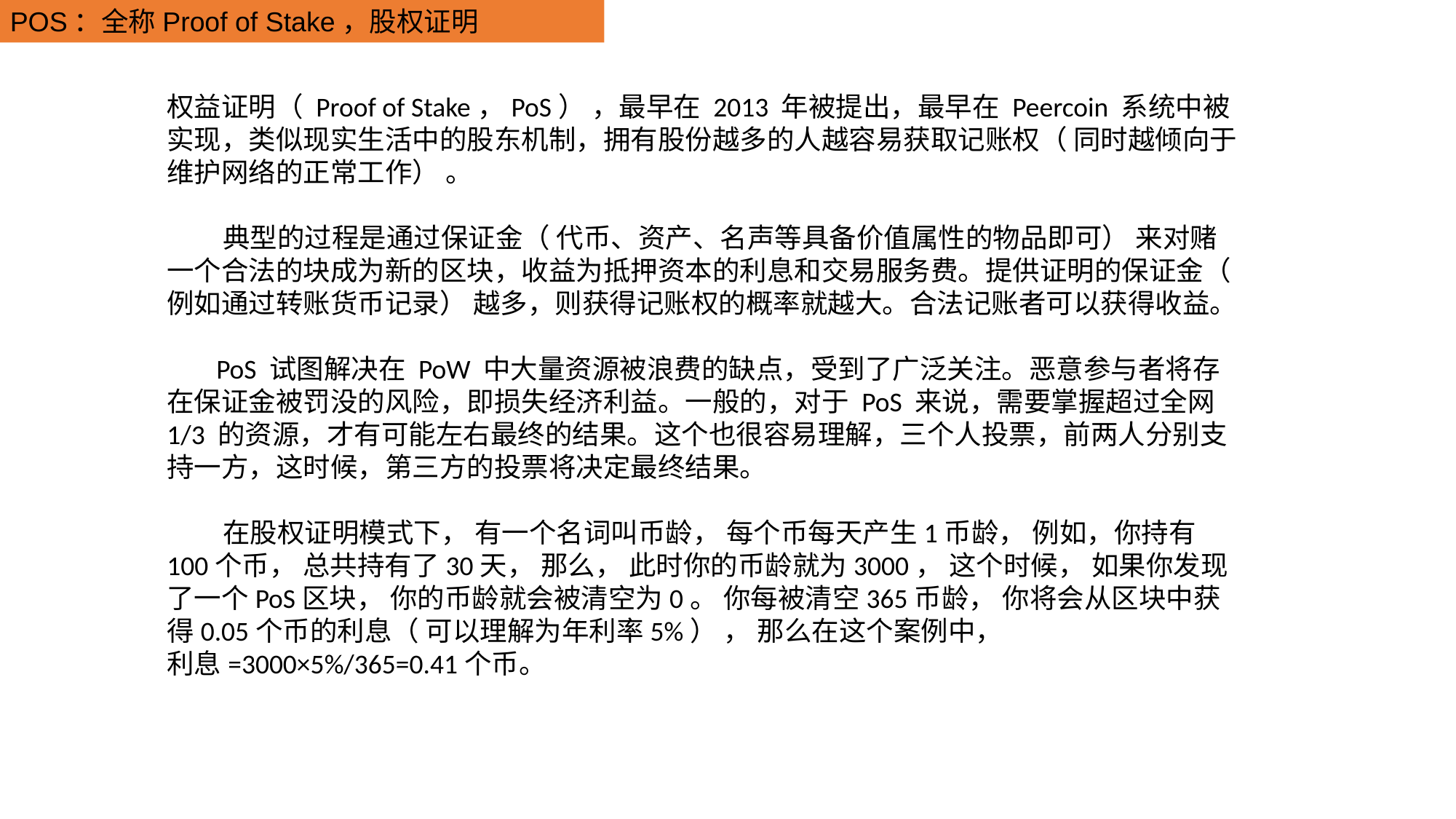

POS：全称Proof of Stake，股权证明
权益证明（ Proof of Stake，PoS） ，最早在 2013 年被提出，最早在 Peercoin 系统中被实现，类似现实生活中的股东机制，拥有股份越多的人越容易获取记账权（ 同时越倾向于维护网络的正常工作） 。

        典型的过程是通过保证金（ 代币、资产、名声等具备价值属性的物品即可） 来对赌一个合法的块成为新的区块，收益为抵押资本的利息和交易服务费。提供证明的保证金（ 例如通过转账货币记录） 越多，则获得记账权的概率就越大。合法记账者可以获得收益。

        PoS 试图解决在 PoW 中大量资源被浪费的缺点，受到了广泛关注。恶意参与者将存在保证金被罚没的风险，即损失经济利益。一般的，对于 PoS 来说，需要掌握超过全网 1/3 的资源，才有可能左右最终的结果。这个也很容易理解，三个人投票，前两人分别支持一方，这时候，第三方的投票将决定最终结果。

        在股权证明模式下， 有一个名词叫币龄， 每个币每天产生1币龄， 例如，你持有100个币， 总共持有了30天， 那么， 此时你的币龄就为3000， 这个时候， 如果你发现了一个PoS区块， 你的币龄就会被清空为0。 你每被清空365币龄， 你将会从区块中获得0.05个币的利息（ 可以理解为年利率5%） ， 那么在这个案例中， 利息=3000×5%/365=0.41个币。